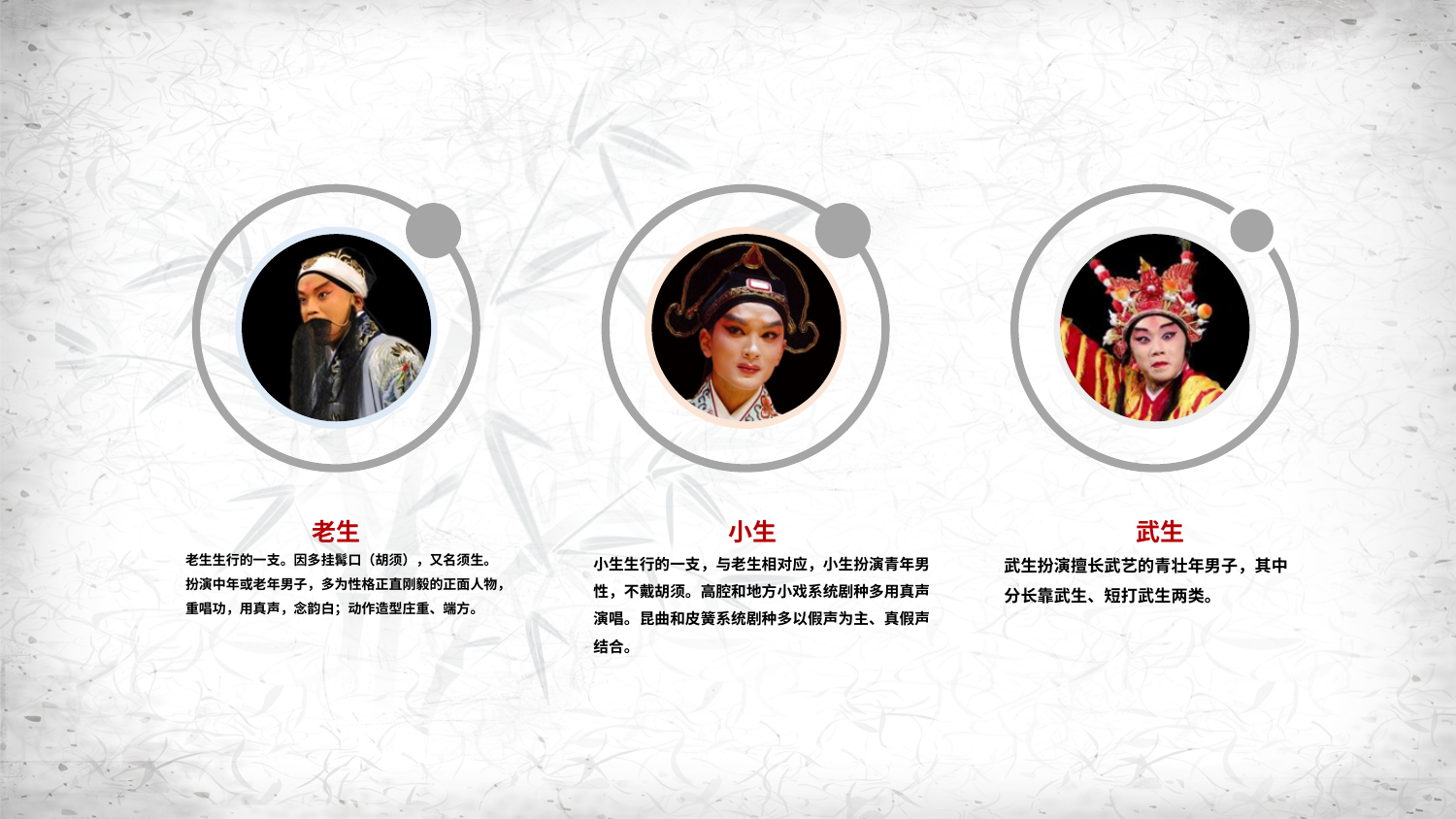

老生
老生生行的一支。因多挂髯口（胡须），又名须生。扮演中年或老年男子，多为性格正直刚毅的正面人物，重唱功，用真声，念韵白；动作造型庄重、端方。

小生
小生生行的一支，与老生相对应，小生扮演青年男性，不戴胡须。高腔和地方小戏系统剧种多用真声演唱。昆曲和皮簧系统剧种多以假声为主、真假声结合。

武生
武生扮演擅长武艺的青壮年男子，其中分长靠武生、短打武生两类。